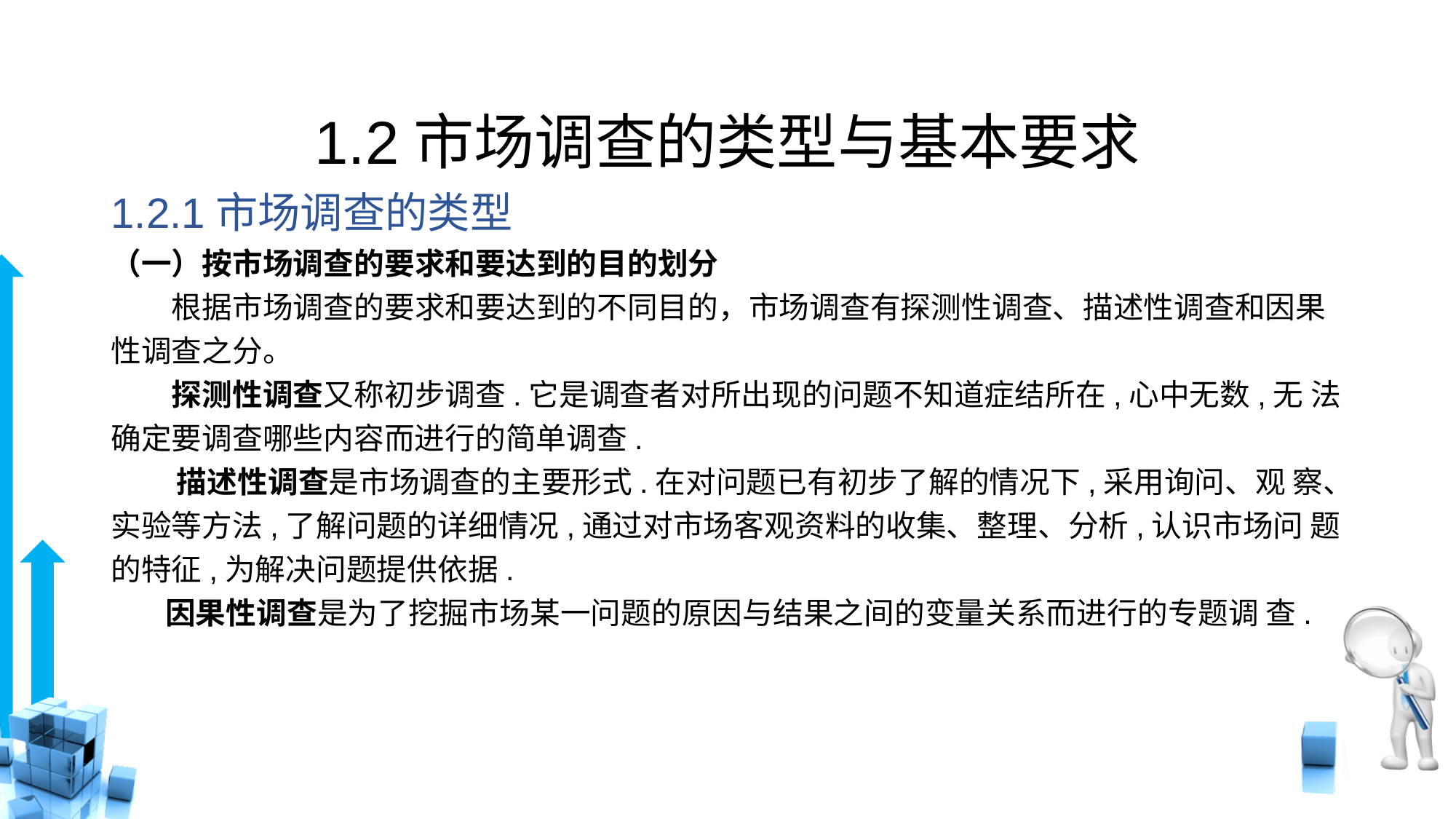

# 1.2市场调查的类型与基本要求
1.2.1市场调查的类型
（一）按市场调查的要求和要达到的目的划分
　　根据市场调查的要求和要达到的不同目的，市场调查有探测性调查、描述性调查和因果性调查之分。
　　探测性调查又称初步调查.它是调查者对所出现的问题不知道症结所在,心中无数,无 法确定要调查哪些内容而进行的简单调查.
       描述性调查是市场调查的主要形式.在对问题已有初步了解的情况下,采用询问、观 察、实验等方法,了解问题的详细情况,通过对市场客观资料的收集、整理、分析,认识市场问 题的特征,为解决问题提供依据.
       因果性调查是为了挖掘市场某一问题的原因与结果之间的变量关系而进行的专题调 查.